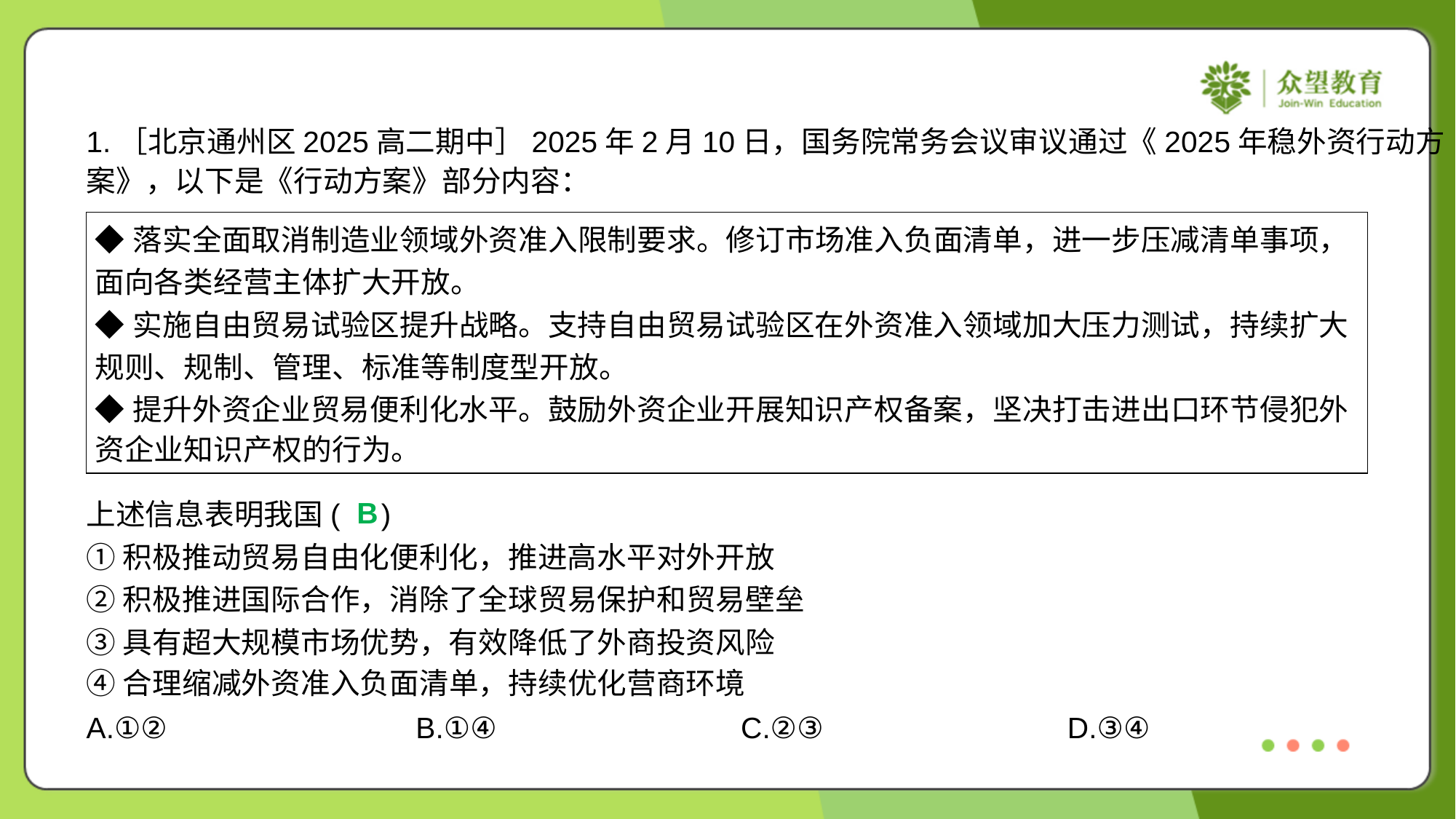

1.［北京通州区2025高二期中］2025年2月10日，国务院常务会议审议通过《2025年稳外资行动方
案》，以下是《行动方案》部分内容：
| ◆落实全面取消制造业领域外资准入限制要求。修订市场准入负面清单，进一步压减清单事项， 面向各类经营主体扩大开放。 ◆实施自由贸易试验区提升战略。支持自由贸易试验区在外资准入领域加大压力测试，持续扩大 规则、规制、管理、标准等制度型开放。 ◆提升外资企业贸易便利化水平。鼓励外资企业开展知识产权备案，坚决打击进出口环节侵犯外 资企业知识产权的行为。 |
| --- |
B
上述信息表明我国(     )
①积极推动贸易自由化便利化，推进高水平对外开放
②积极推进国际合作，消除了全球贸易保护和贸易壁垒
③具有超大规模市场优势，有效降低了外商投资风险
④合理缩减外资准入负面清单，持续优化营商环境
A.①②	B.①④	C.②③	D.③④